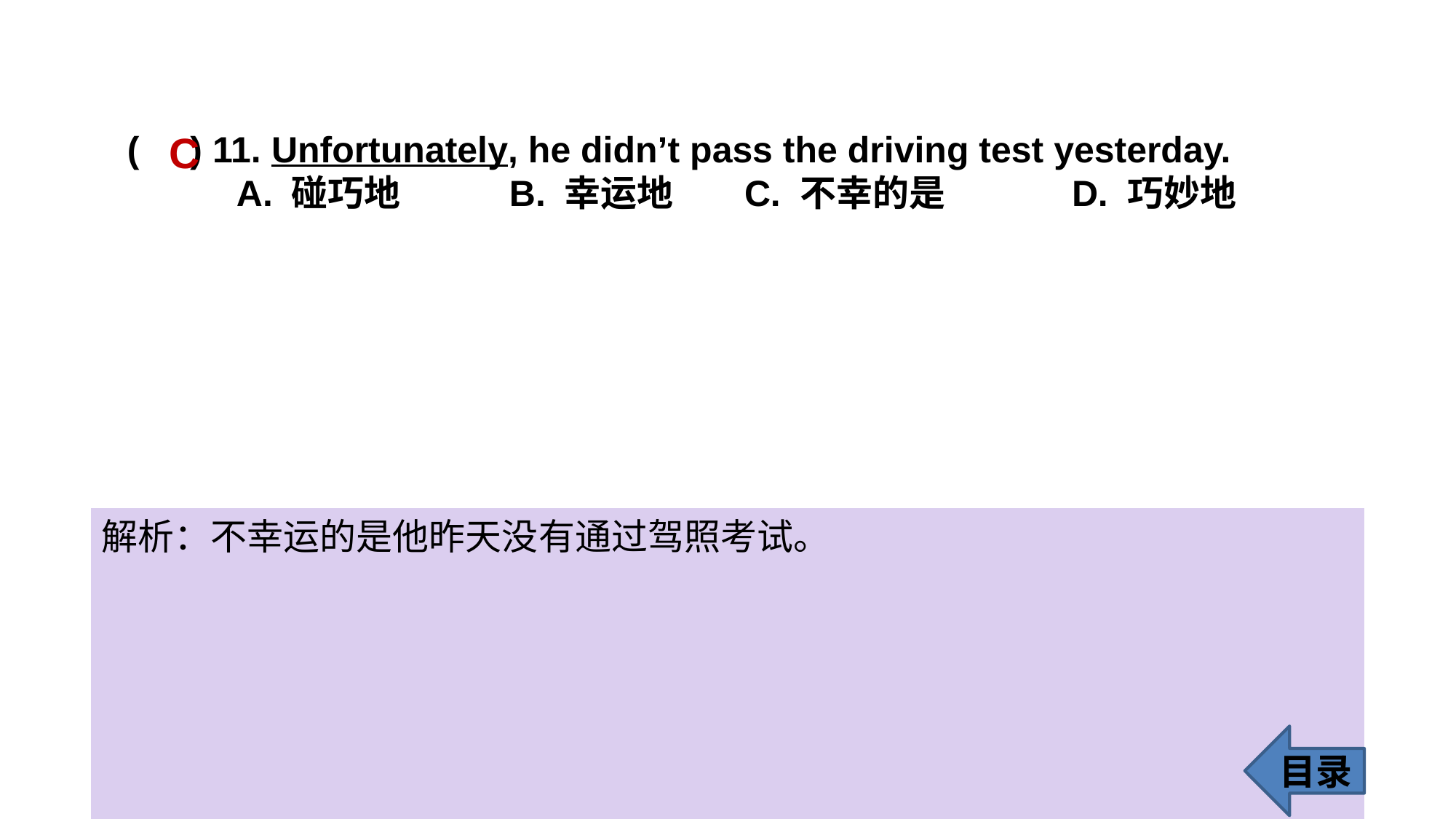

C
(     ) 11. Unfortunately, he didn’t pass the driving test yesterday.
A. 碰巧地 	B. 幸运地	 C. 不幸的是		 D. 巧妙地

解析：不幸运的是他昨天没有通过驾照考试。
目录
17